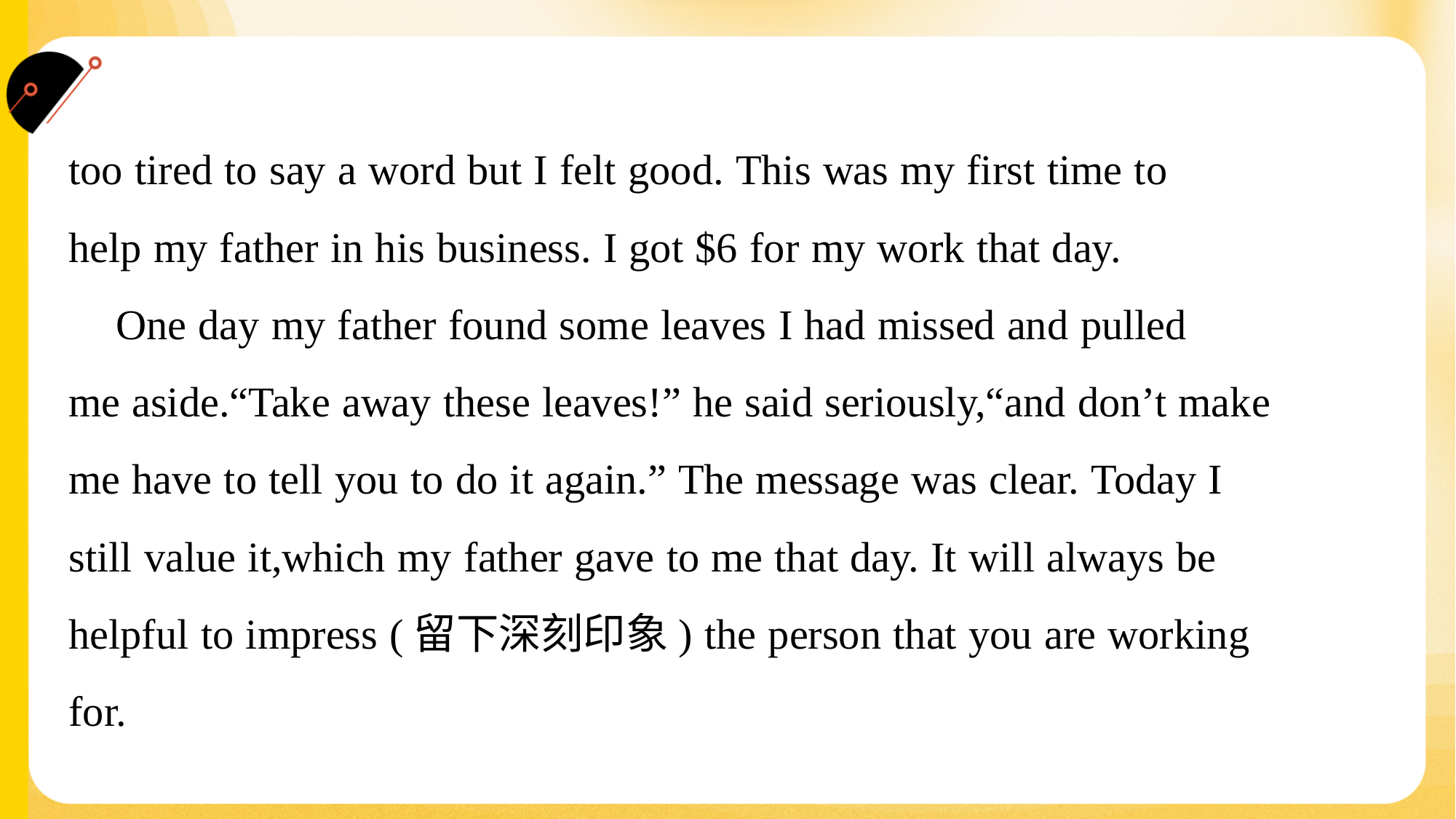

too tired to say a word but I felt good. This was my first time to
help my father in his business. I got $6 for my work that day.
    One day my father found some leaves I had missed and pulled
me aside.“Take away these leaves!” he said seriously,“and don’t make
me have to tell you to do it again.” The message was clear. Today I
still value it,which my father gave to me that day. It will always be
helpful to impress (留下深刻印象) the person that you are working
for.